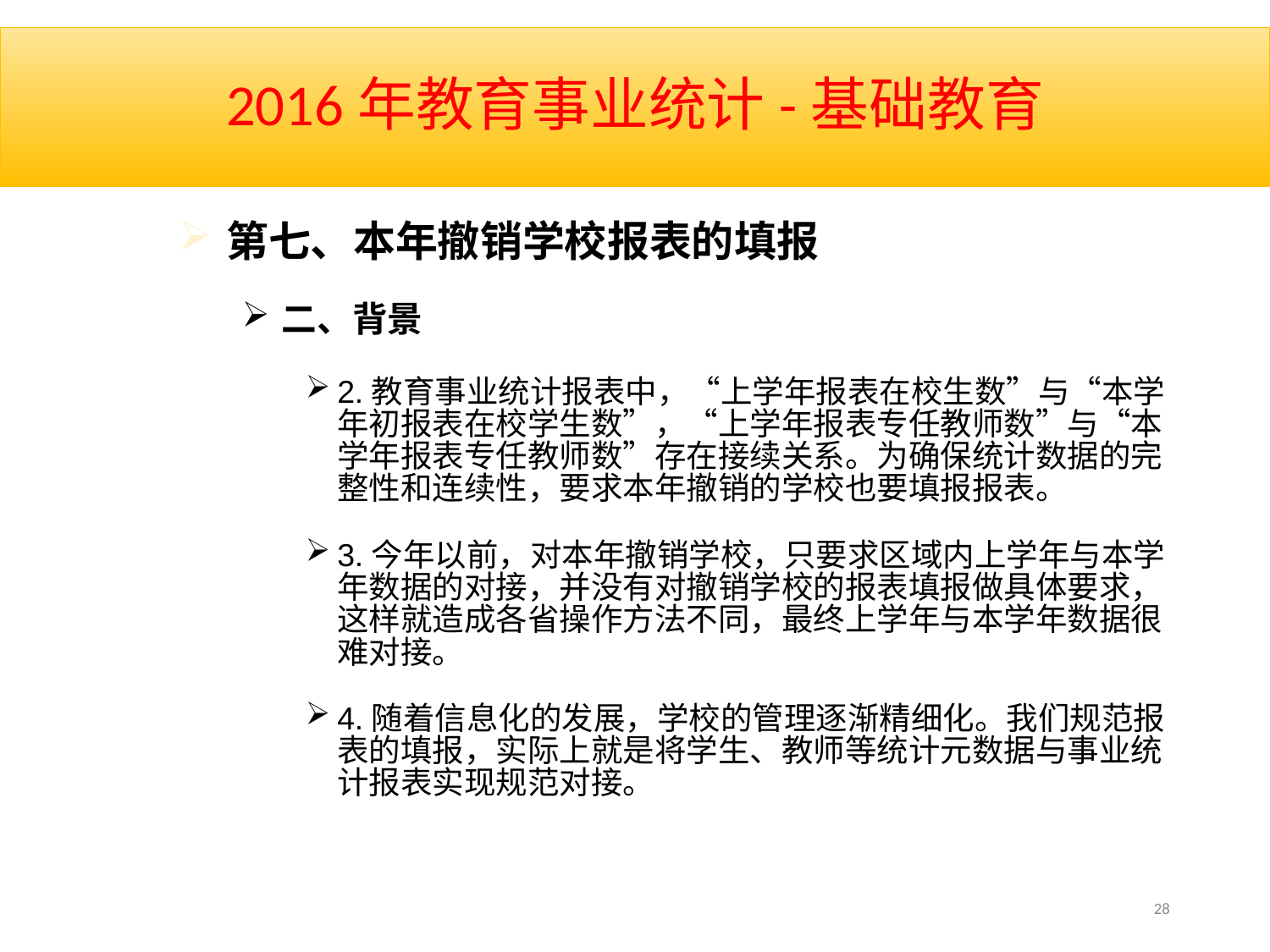

# 2016年教育事业统计-基础教育
第七、本年撤销学校报表的填报

二、背景

2.教育事业统计报表中，“上学年报表在校生数”与“本学年初报表在校学生数”，“上学年报表专任教师数”与“本学年报表专任教师数”存在接续关系。为确保统计数据的完整性和连续性，要求本年撤销的学校也要填报报表。

3.今年以前，对本年撤销学校，只要求区域内上学年与本学年数据的对接，并没有对撤销学校的报表填报做具体要求，这样就造成各省操作方法不同，最终上学年与本学年数据很难对接。

4.随着信息化的发展，学校的管理逐渐精细化。我们规范报表的填报，实际上就是将学生、教师等统计元数据与事业统计报表实现规范对接。

28